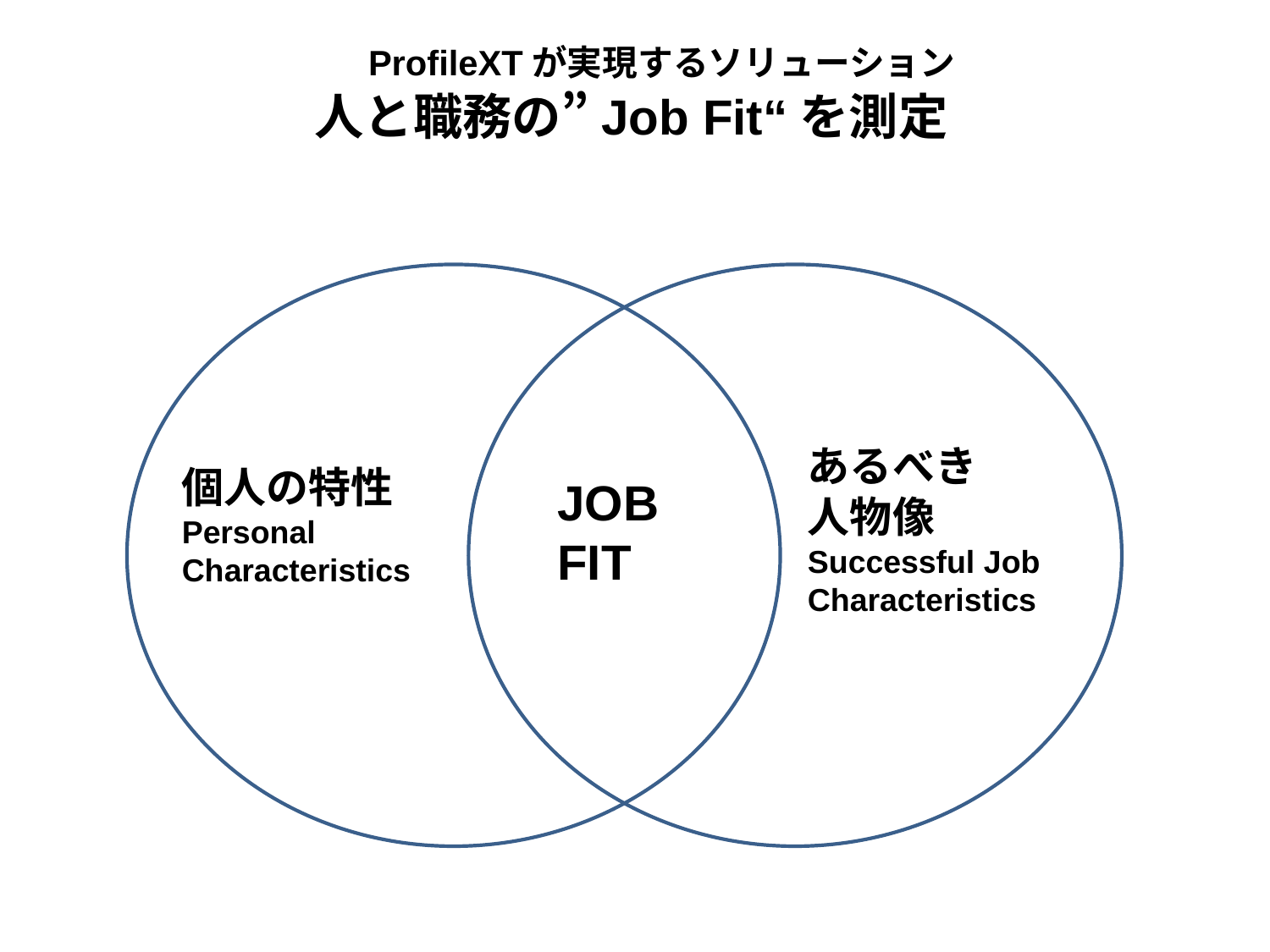

ProfileXTが実現するソリューション
人と職務の”Job Fit“を測定

あるべき
人物像
Successful Job Characteristics
個人の特性Personal Characteristics
JOBFIT